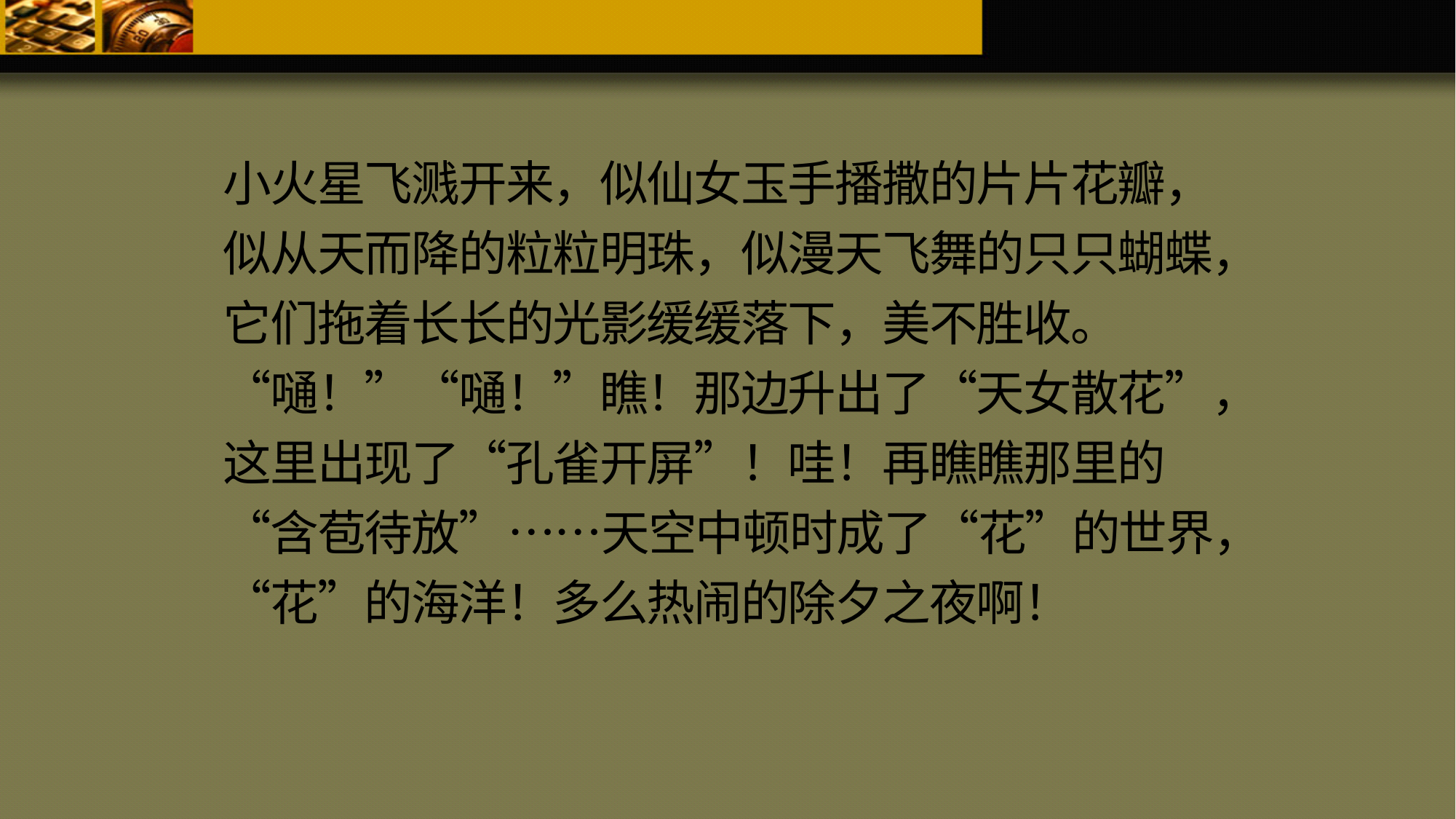

小火星飞溅开来，似仙女玉手播撒的片片花瓣，似从天而降的粒粒明珠，似漫天飞舞的只只蝴蝶，
它们拖着长长的光影缓缓落下，美不胜收。“嗵！”“嗵！”瞧！那边升出了“天女散花”，这里出现了“孔雀开屏”！哇！再瞧瞧那里的“含苞待放”……天空中顿时成了“花”的世界，“花”的海洋！多么热闹的除夕之夜啊！